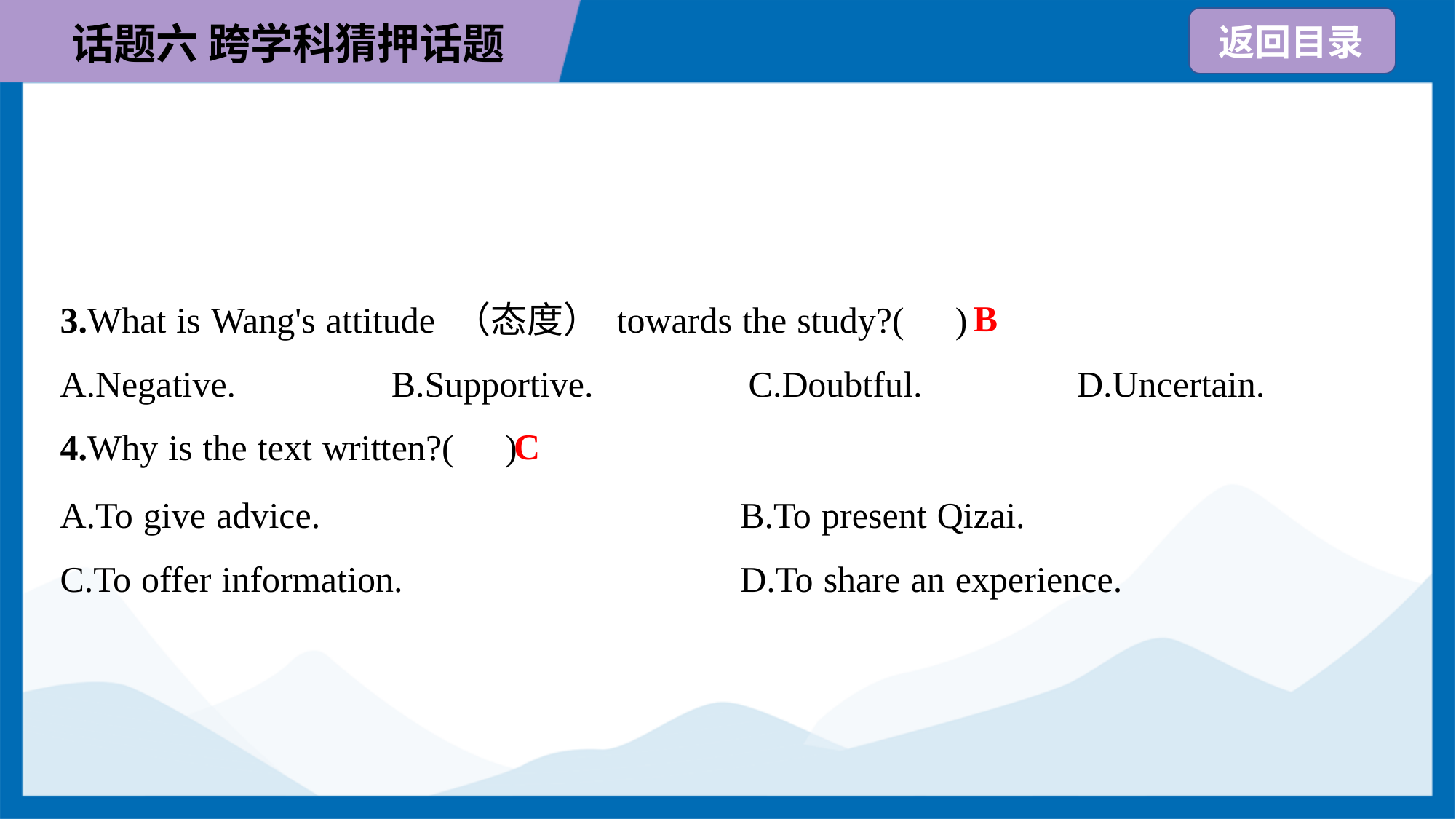

B
3.What is Wang's attitude （态度） towards the study?(     )
A.Negative.	B.Supportive.	C.Doubtful.	D.Uncertain.
C
4.Why is the text written?(     )
A.To give advice.	B.To present Qizai.
C.To offer information.	D.To share an experience.